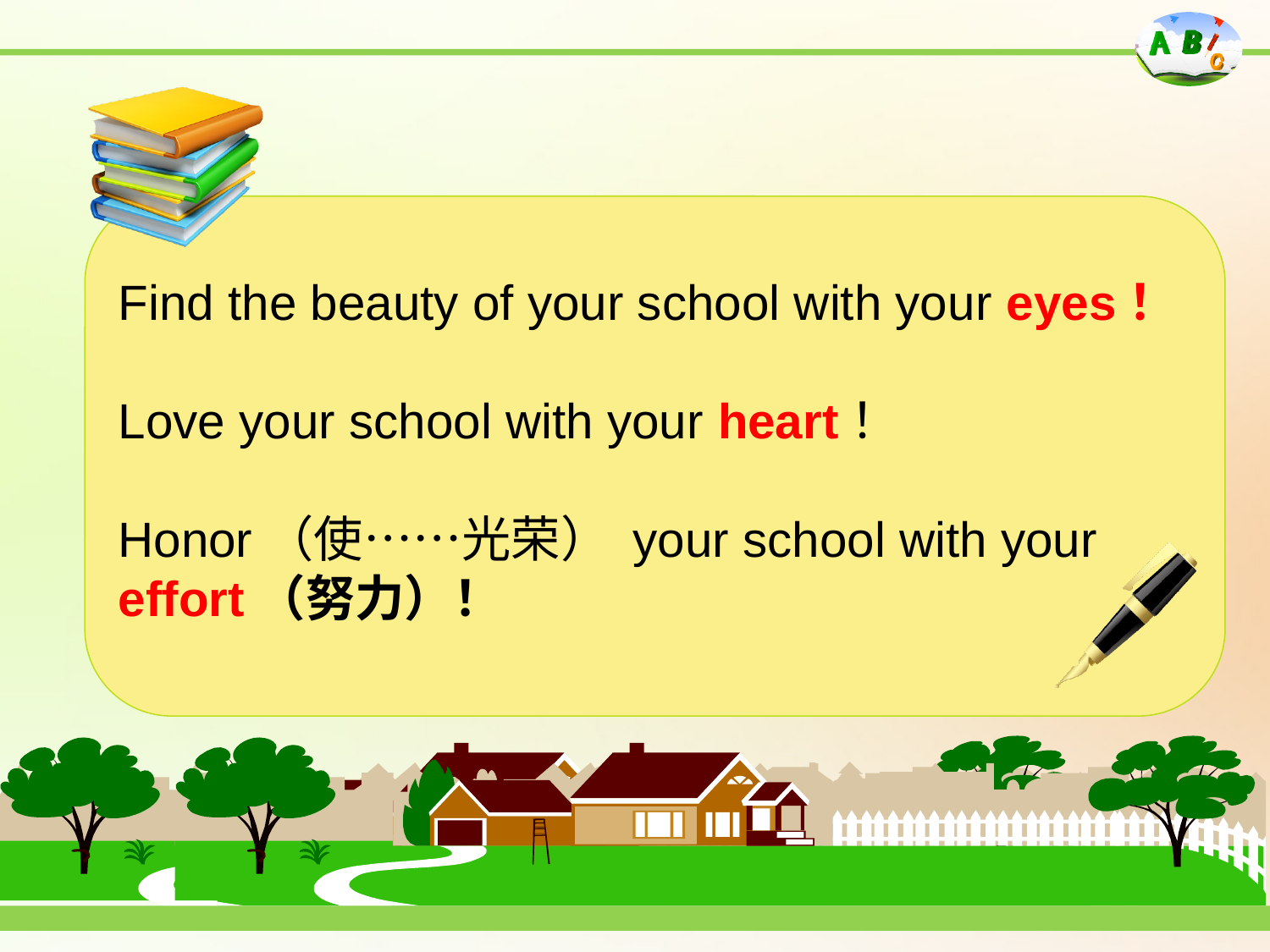

Find the beauty of your school with your eyes！

Love your school with your heart！

Honor（使……光荣） your school with your effort（努力）！